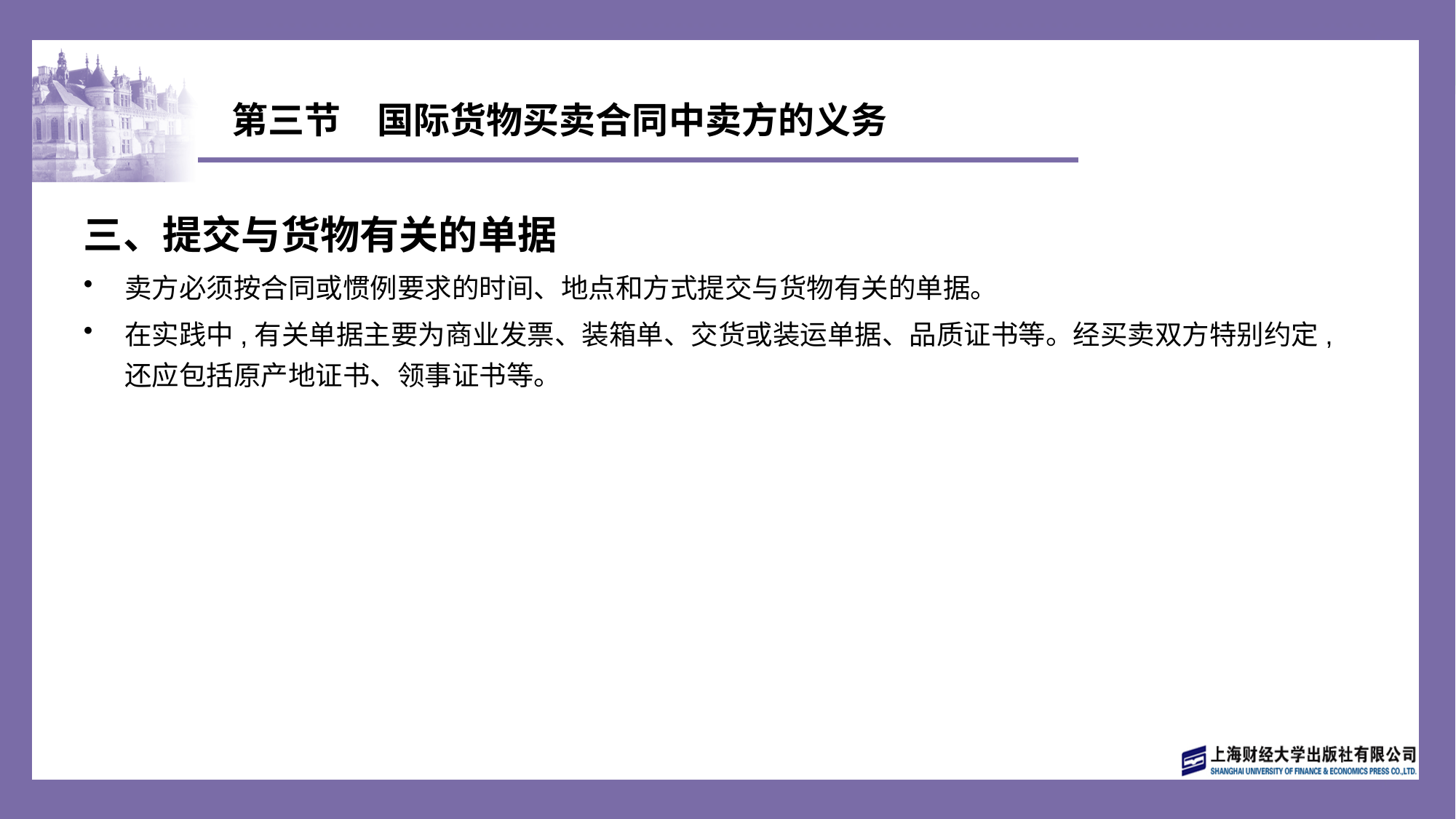

# 第三节　国际货物买卖合同中卖方的义务
三、提交与货物有关的单据
卖方必须按合同或惯例要求的时间、地点和方式提交与货物有关的单据。
在实践中,有关单据主要为商业发票、装箱单、交货或装运单据、品质证书等。经买卖双方特别约定,还应包括原产地证书、领事证书等。